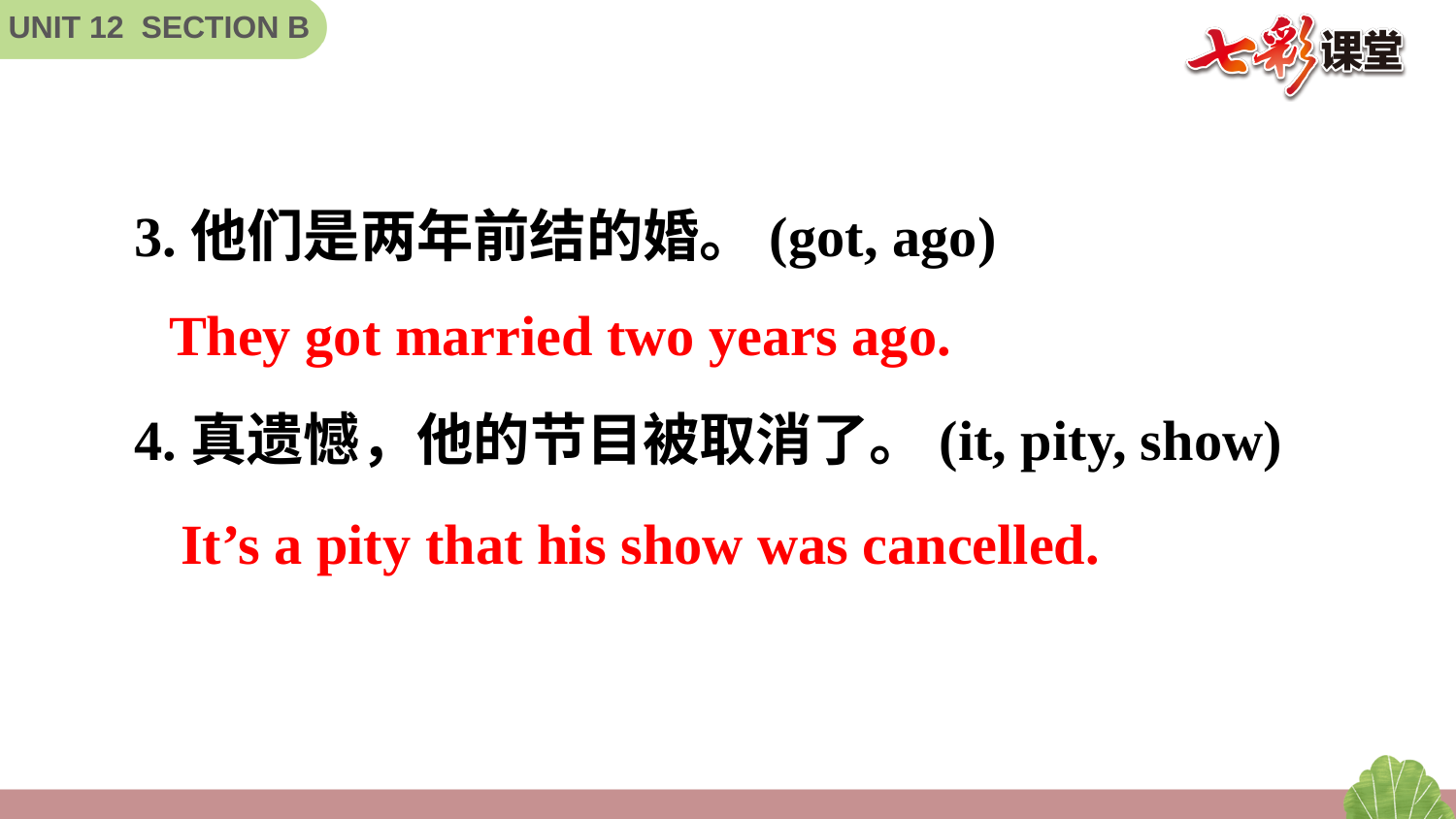

3.他们是两年前结的婚。(got, ago)

4.真遗憾，他的节目被取消了。(it, pity, show)
They got married two years ago.
It’s a pity that his show was cancelled.